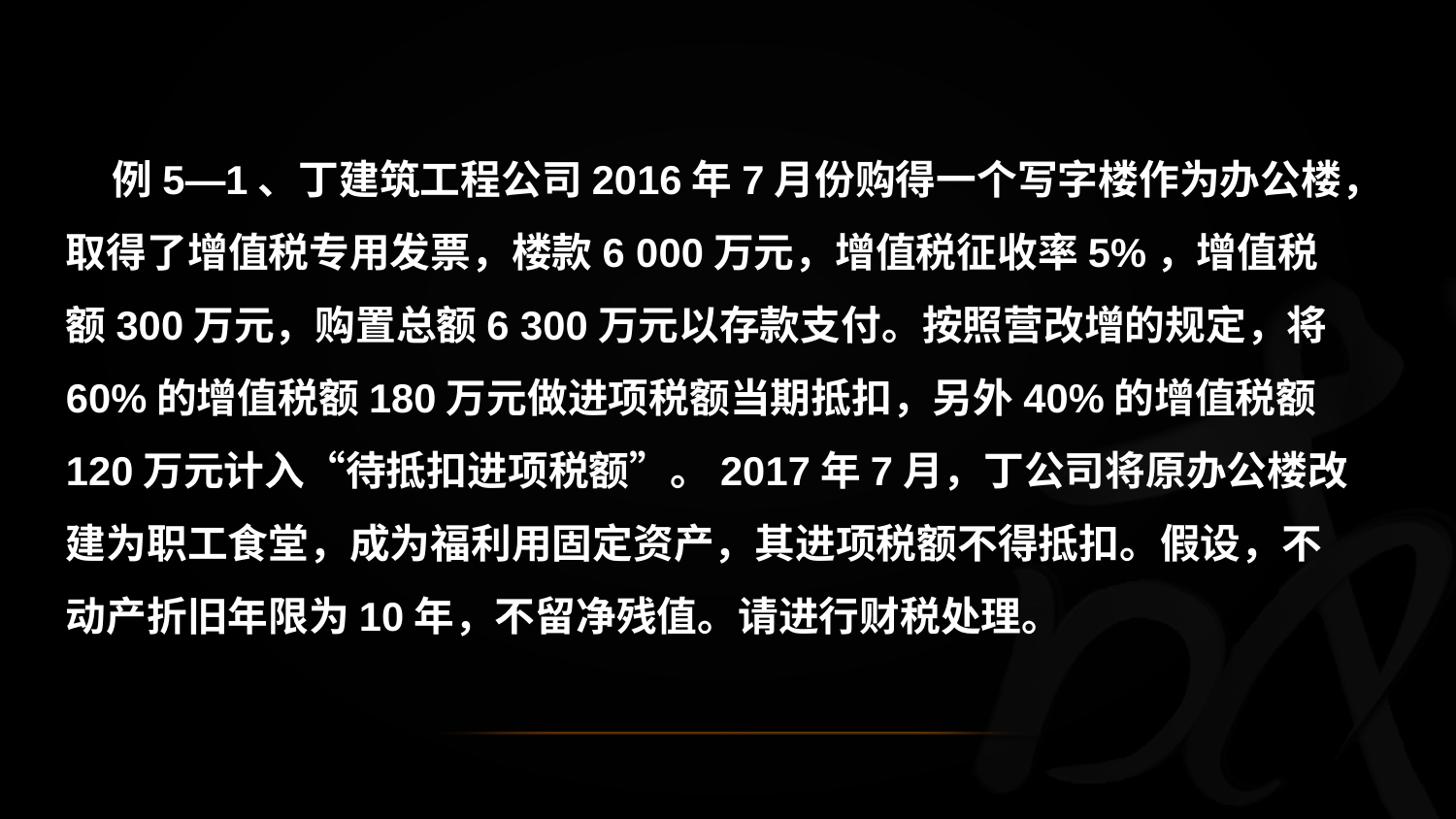

例5—1、丁建筑工程公司2016年7月份购得一个写字楼作为办公楼，取得了增值税专用发票，楼款6 000万元，增值税征收率5%，增值税额300万元，购置总额6 300万元以存款支付。按照营改增的规定，将60%的增值税额180万元做进项税额当期抵扣，另外40%的增值税额120万元计入“待抵扣进项税额”。2017年7月，丁公司将原办公楼改建为职工食堂，成为福利用固定资产，其进项税额不得抵扣。假设，不动产折旧年限为10年，不留净残值。请进行财税处理。